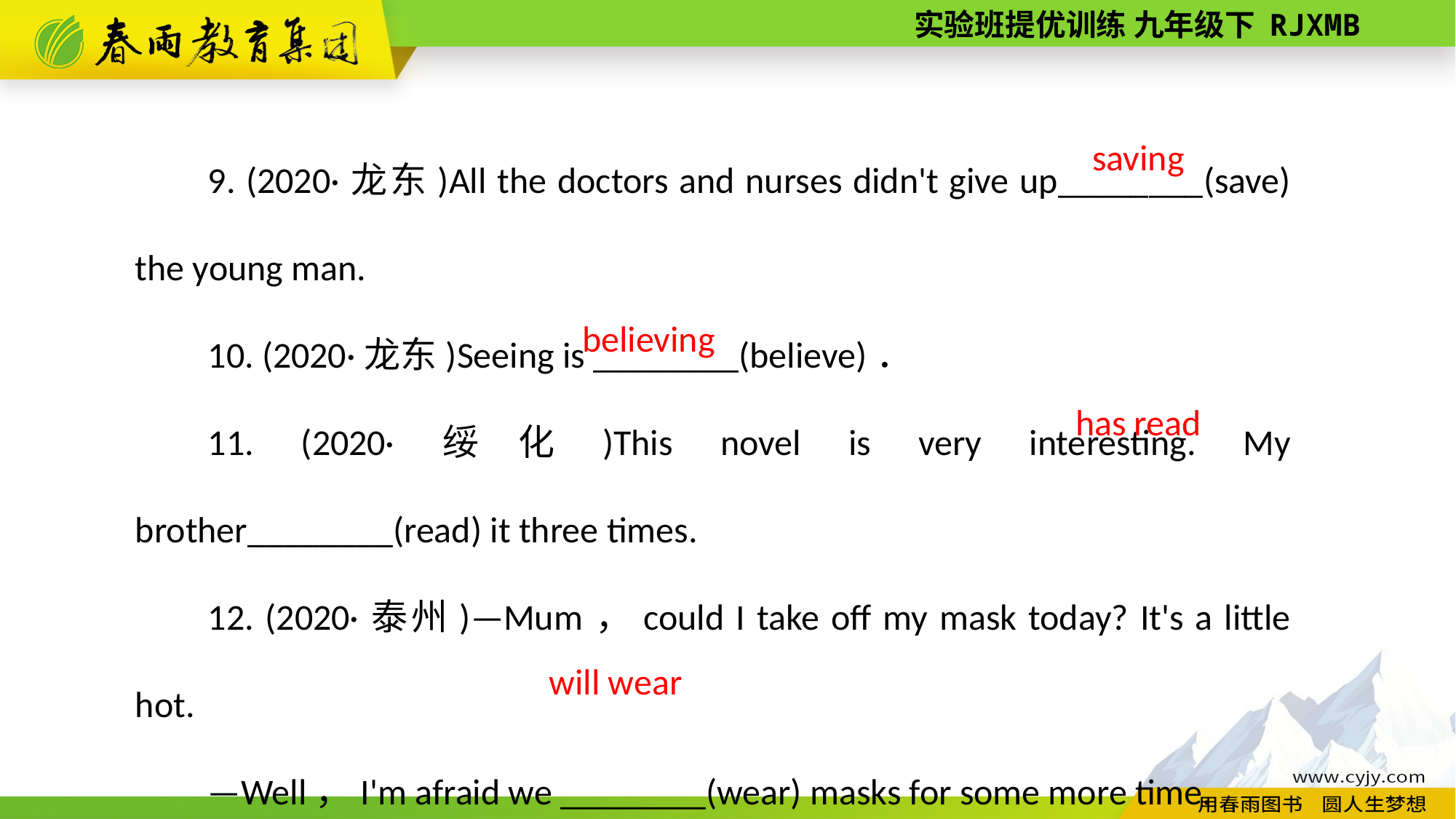

9. (2020·龙东)All the doctors and nurses didn't give up________(save) the young man.
10. (2020·龙东)Seeing is ________(believe)．
11. (2020·绥化)This novel is very interesting. My brother________(read) it three times.
12. (2020·泰州)—Mum，could I take off my mask today? It's a little hot.
—Well，I'm afraid we ________(wear) masks for some more time.
saving
believing
has read
will wear